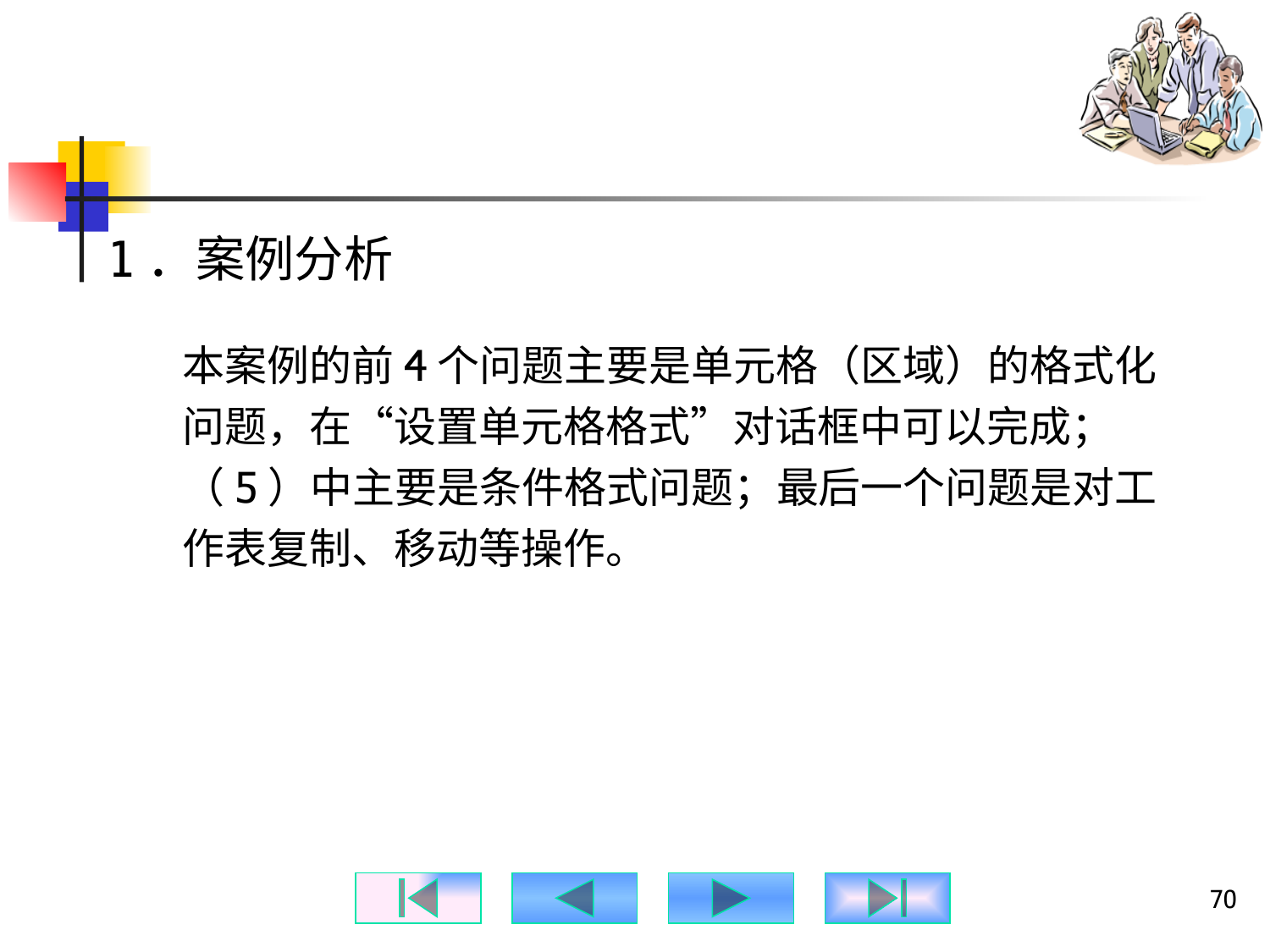

#
1．案例分析
本案例的前4个问题主要是单元格（区域）的格式化问题，在“设置单元格格式”对话框中可以完成；（5）中主要是条件格式问题；最后一个问题是对工作表复制、移动等操作。
70